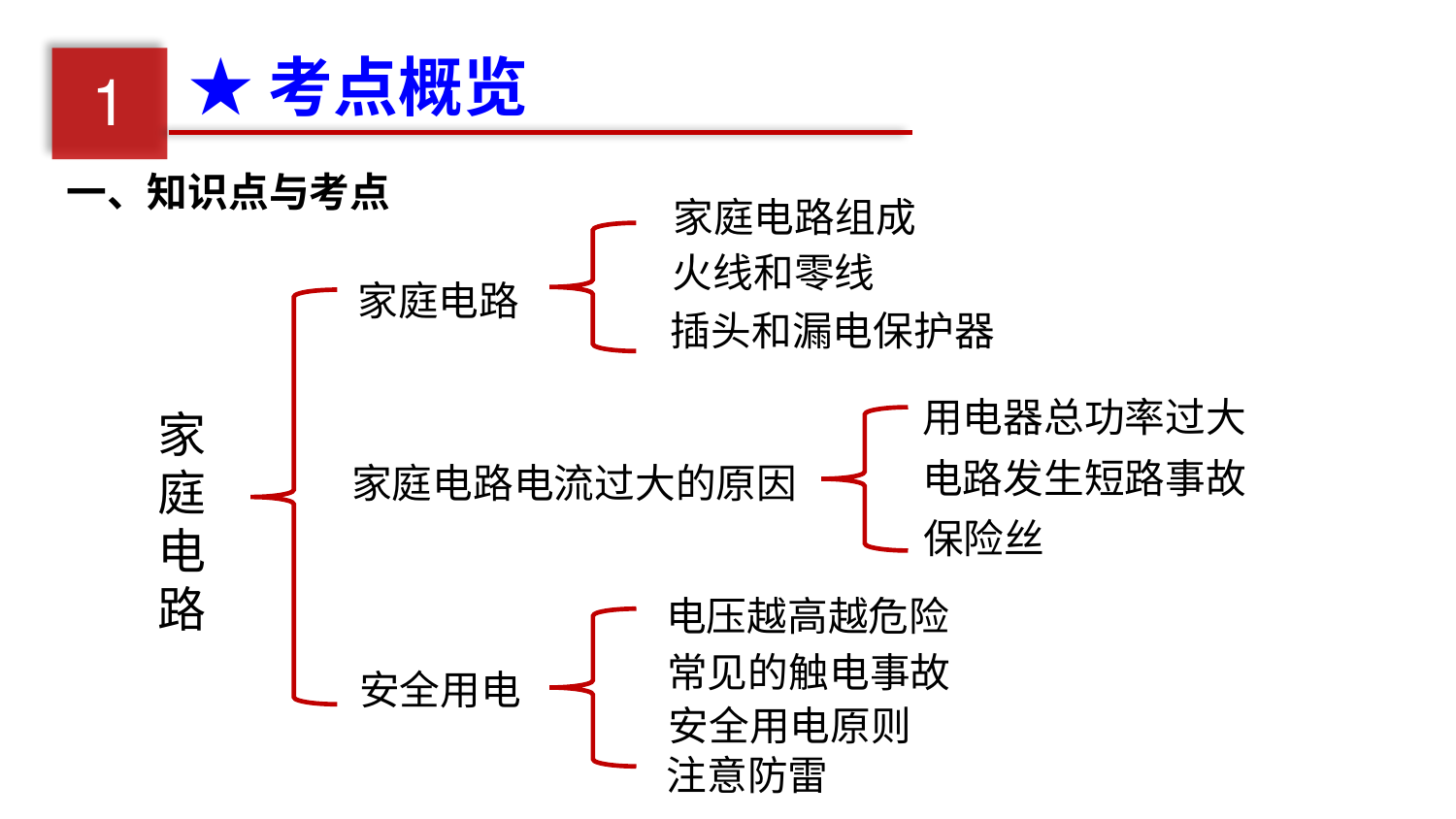

★考点概览

1
一、知识点与考点
家庭电路组成
火线和零线

家庭电路
插头和漏电保护器

用电器总功率过大
家庭电路

电路发生短路事故
家庭电路电流过大的原因
保险丝
电压越高越危险

常见的触电事故
安全用电
安全用电原则
注意防雷